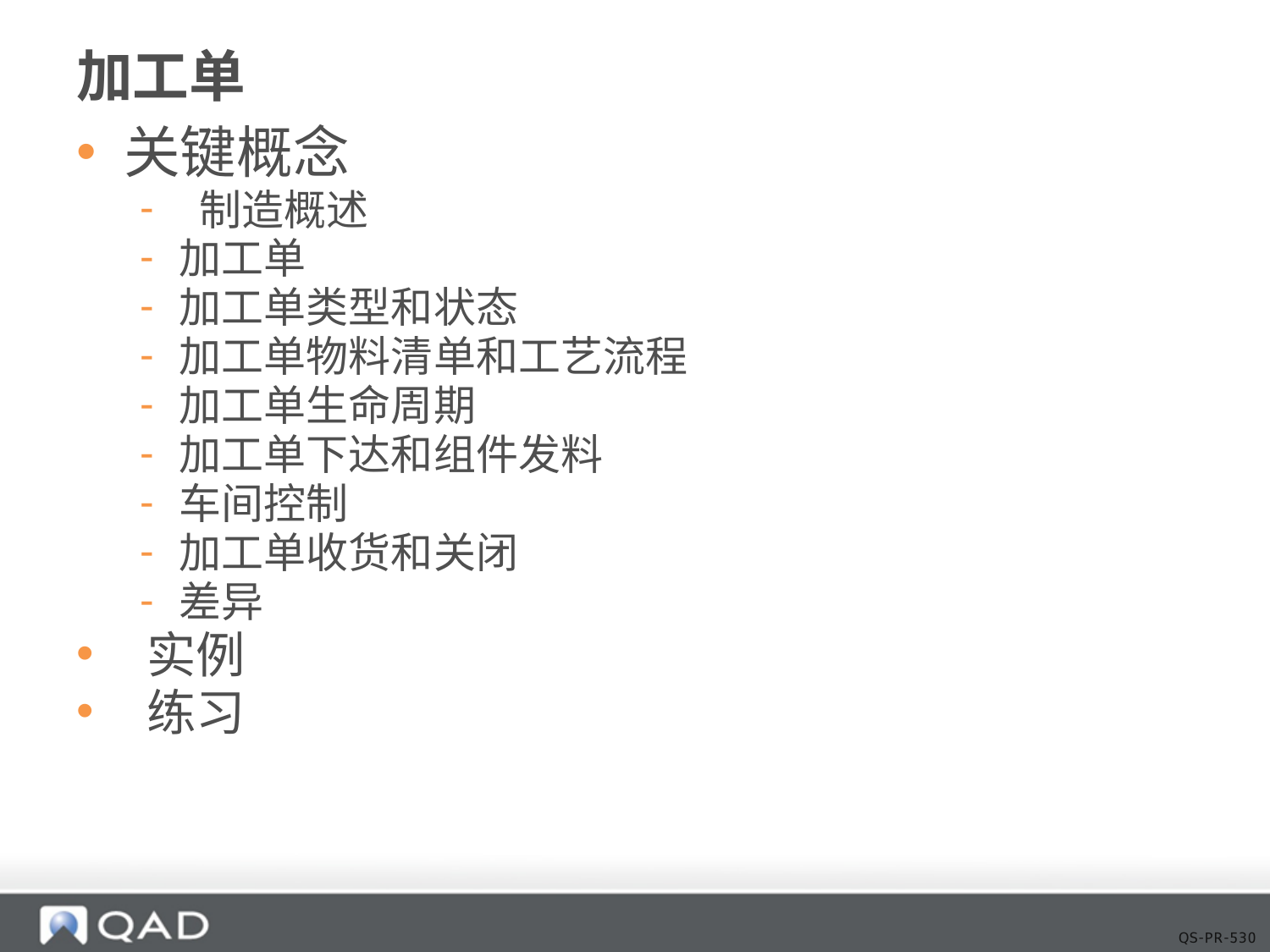

# 加工单
关键概念
 制造概述
加工单
加工单类型和状态
加工单物料清单和工艺流程
加工单生命周期
加工单下达和组件发料
车间控制
加工单收货和关闭
差异
 实例
 练习

QS-PR-530